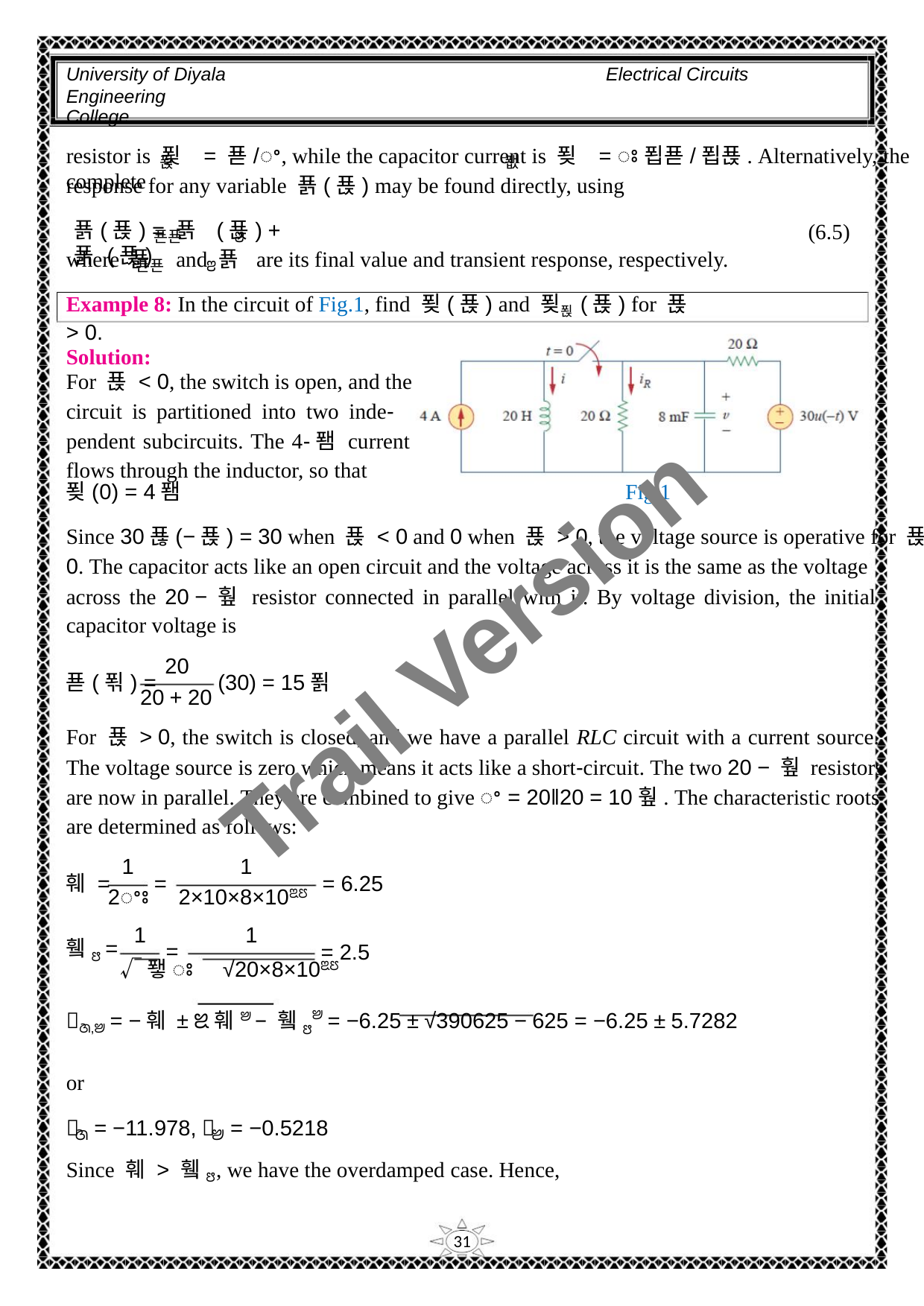

University of Diyala
Engineering College
Electrical Circuits
resistor is 푖 = 푣/ꢀ, while the capacitor current is 푖 = ꢁ푑푣/푑푡. Alternatively, the complete
푅
퐶
response for any variable 푥(푡) may be found directly, using
푥(푡) = 푥 (푡) + 푥 (푡)
(6.5)
푠푠
ꢂ
where 푥 and 푥 are its final value and transient response, respectively.
푠푠
ꢂ
Example 8: In the circuit of Fig.1, find 푖(푡) and 푖푅(푡) for 푡 > 0.
Solution:
For 푡 < 0, the switch is open, and the
circuit is partitioned into two inde‐
pendent subcircuits. The 4‐퐴 current
flows through the inductor, so that
푖(0) = 4퐴
Fig.1
Since 30푢(−푡) = 30 when 푡 < 0 and 0 when 푡 > 0, the voltage source is operative for 푡 <
0. The capacitor acts like an open circuit and the voltage across it is the same as the voltage
across the 20 − 훺 resistor connected in parallel with it. By voltage division, the initial
capacitor voltage is
Trail Version
Trail Version
Trail Version
Trail Version
Trail Version
Trail Version
Trail Version
Trail Version
Trail Version
Trail Version
Trail Version
Trail Version
Trail Version
20
푣(푂) =
(30) = 15푉
20 + 20
For 푡 > 0, the switch is closed, and we have a parallel RLC circuit with a current source.
The voltage source is zero which means it acts like a short‐circuit. The two 20 − 훺 resistors
are now in parallel. They are combined to give ꢀ = 20‖20 = 10훺. The characteristic roots
are determined as follows:
1
1
훼 =
=
= 6.25
= 2.5
2ꢀꢁ 2×10×8×10ꢃꢄ
1
1
휔ꢅ =
=
√퐿ꢁ √20×8×10ꢃꢄ
ꢆꢇ,ꢈ = −훼 ± ꢉ훼ꢈ − 휔ꢅꢈ = −6.25 ± √390625 − 625 = −6.25 ± 5.7282
or
ꢆ = −11.978, ꢆ = −0.5218
ꢇ
ꢈ
Since 훼 > 휔ꢅ, we have the overdamped case. Hence,
31